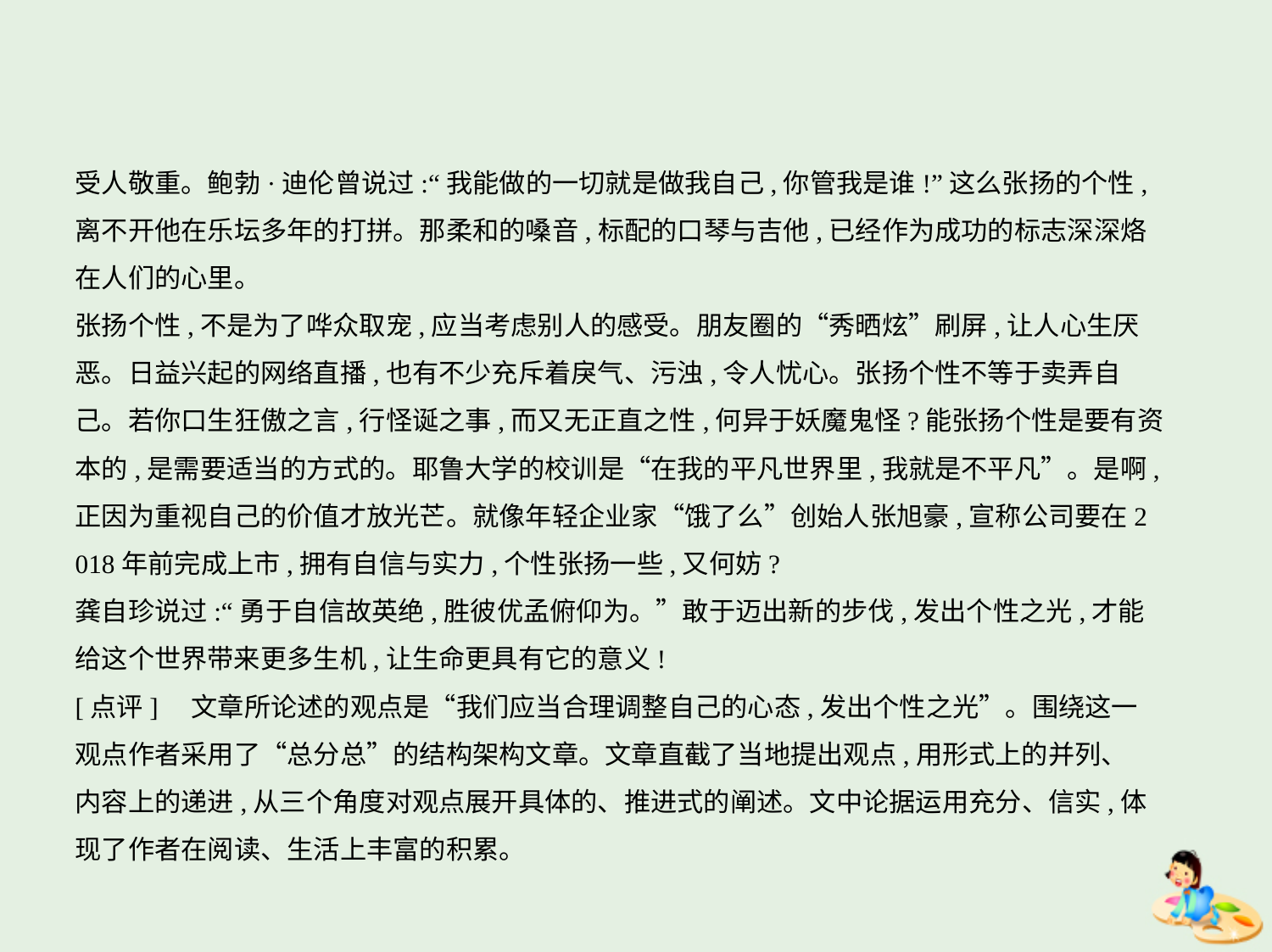

受人敬重。鲍勃·迪伦曾说过:“我能做的一切就是做我自己,你管我是谁!”这么张扬的个性,
离不开他在乐坛多年的打拼。那柔和的嗓音,标配的口琴与吉他,已经作为成功的标志深深烙
在人们的心里。
张扬个性,不是为了哗众取宠,应当考虑别人的感受。朋友圈的“秀晒炫”刷屏,让人心生厌
恶。日益兴起的网络直播,也有不少充斥着戾气、污浊,令人忧心。张扬个性不等于卖弄自
己。若你口生狂傲之言,行怪诞之事,而又无正直之性,何异于妖魔鬼怪?能张扬个性是要有资
本的,是需要适当的方式的。耶鲁大学的校训是“在我的平凡世界里,我就是不平凡”。是啊,
正因为重视自己的价值才放光芒。就像年轻企业家“饿了么”创始人张旭豪,宣称公司要在2
018年前完成上市,拥有自信与实力,个性张扬一些,又何妨?
龚自珍说过:“勇于自信故英绝,胜彼优孟俯仰为。”敢于迈出新的步伐,发出个性之光,才能
给这个世界带来更多生机,让生命更具有它的意义!
[点评]　文章所论述的观点是“我们应当合理调整自己的心态,发出个性之光”。围绕这一
观点作者采用了“总分总”的结构架构文章。文章直截了当地提出观点,用形式上的并列、
内容上的递进,从三个角度对观点展开具体的、推进式的阐述。文中论据运用充分、信实,体
现了作者在阅读、生活上丰富的积累。